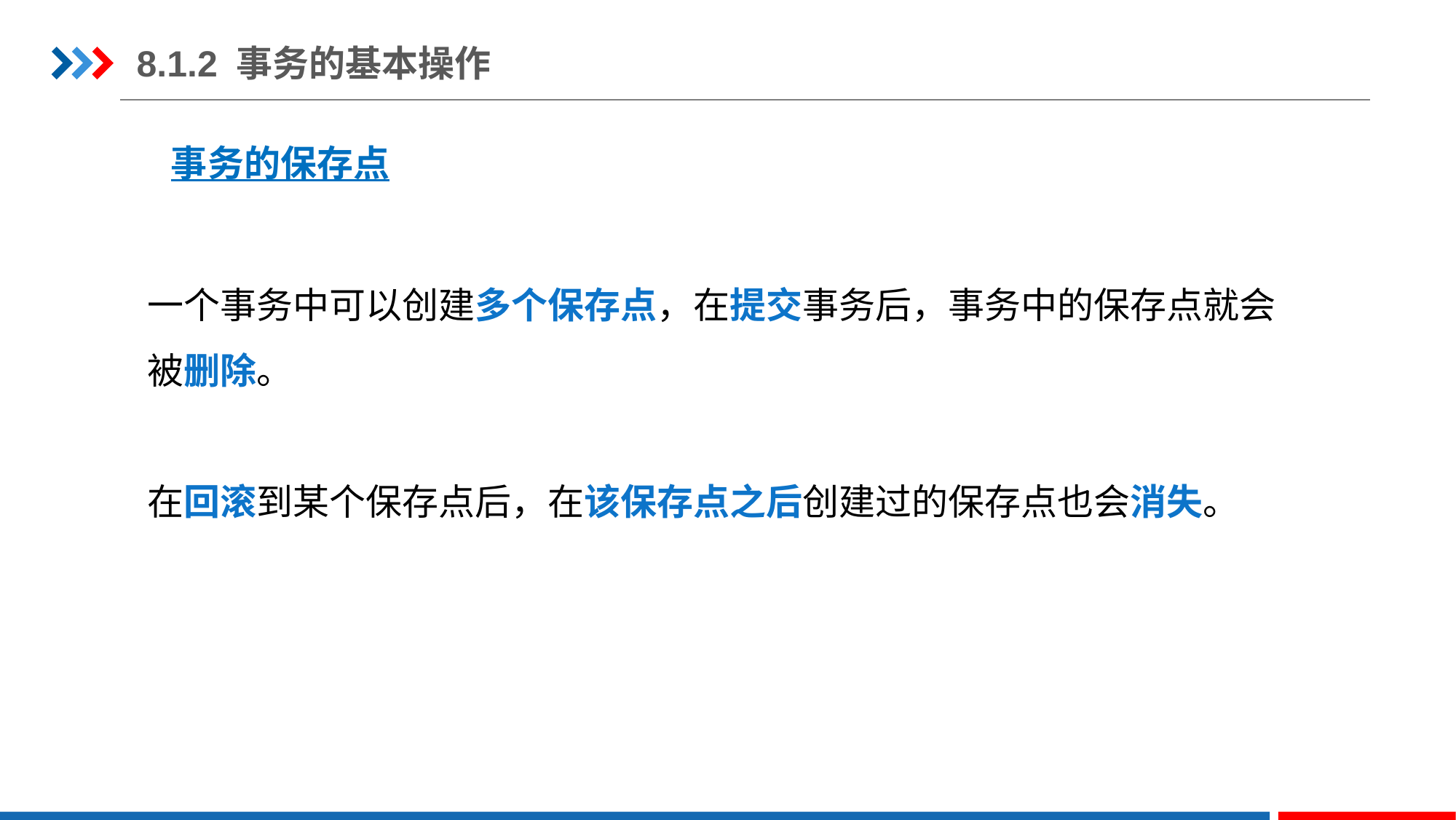

8.1.2 事务的基本操作
事务的保存点
一个事务中可以创建多个保存点，在提交事务后，事务中的保存点就会被删除。

在回滚到某个保存点后，在该保存点之后创建过的保存点也会消失。